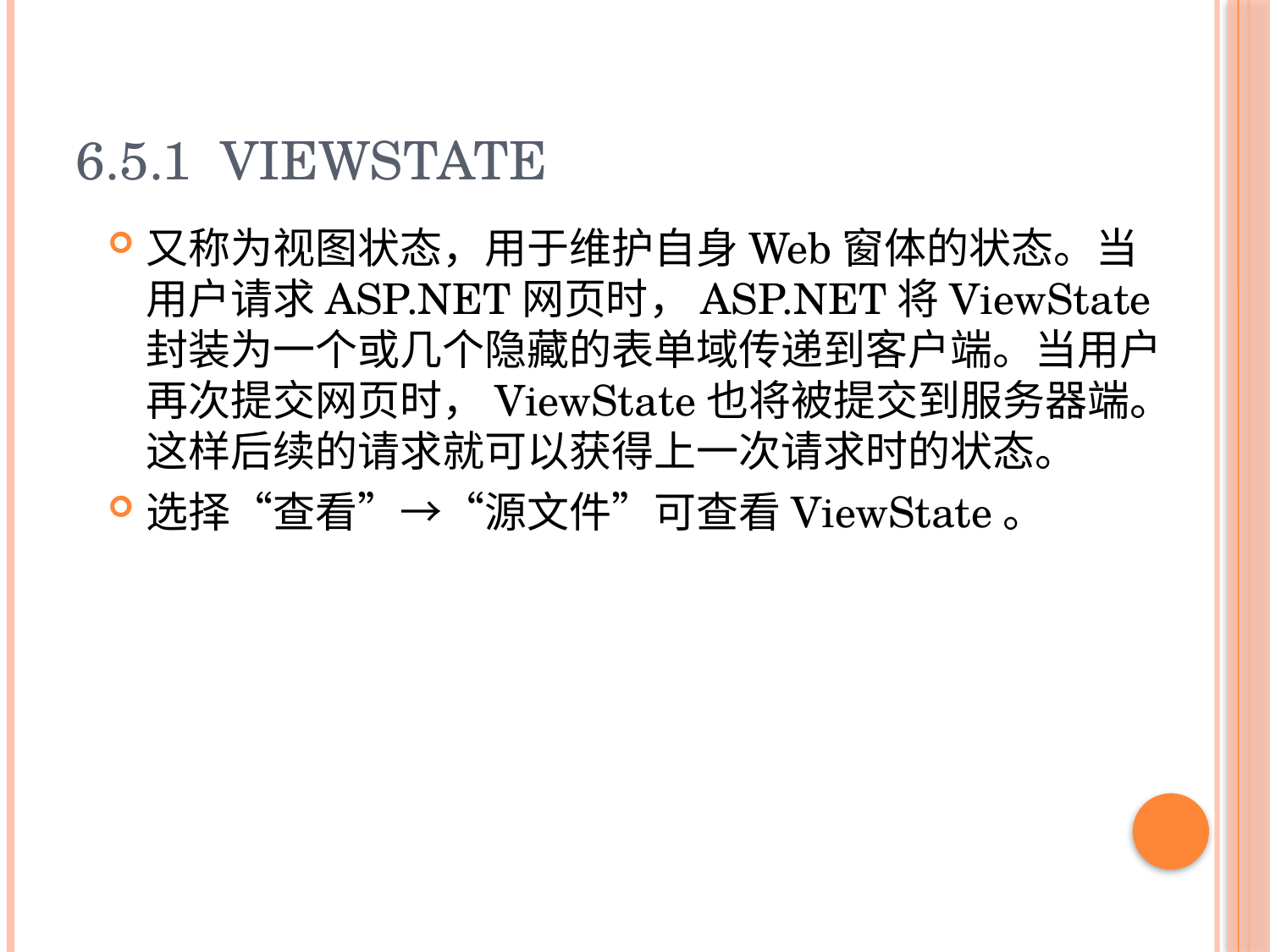

# 6.5.1  ViewState
又称为视图状态，用于维护自身Web窗体的状态。当用户请求ASP.NET网页时，ASP.NET将ViewState封装为一个或几个隐藏的表单域传递到客户端。当用户再次提交网页时，ViewState也将被提交到服务器端。这样后续的请求就可以获得上一次请求时的状态。
选择“查看”→“源文件”可查看ViewState。
21